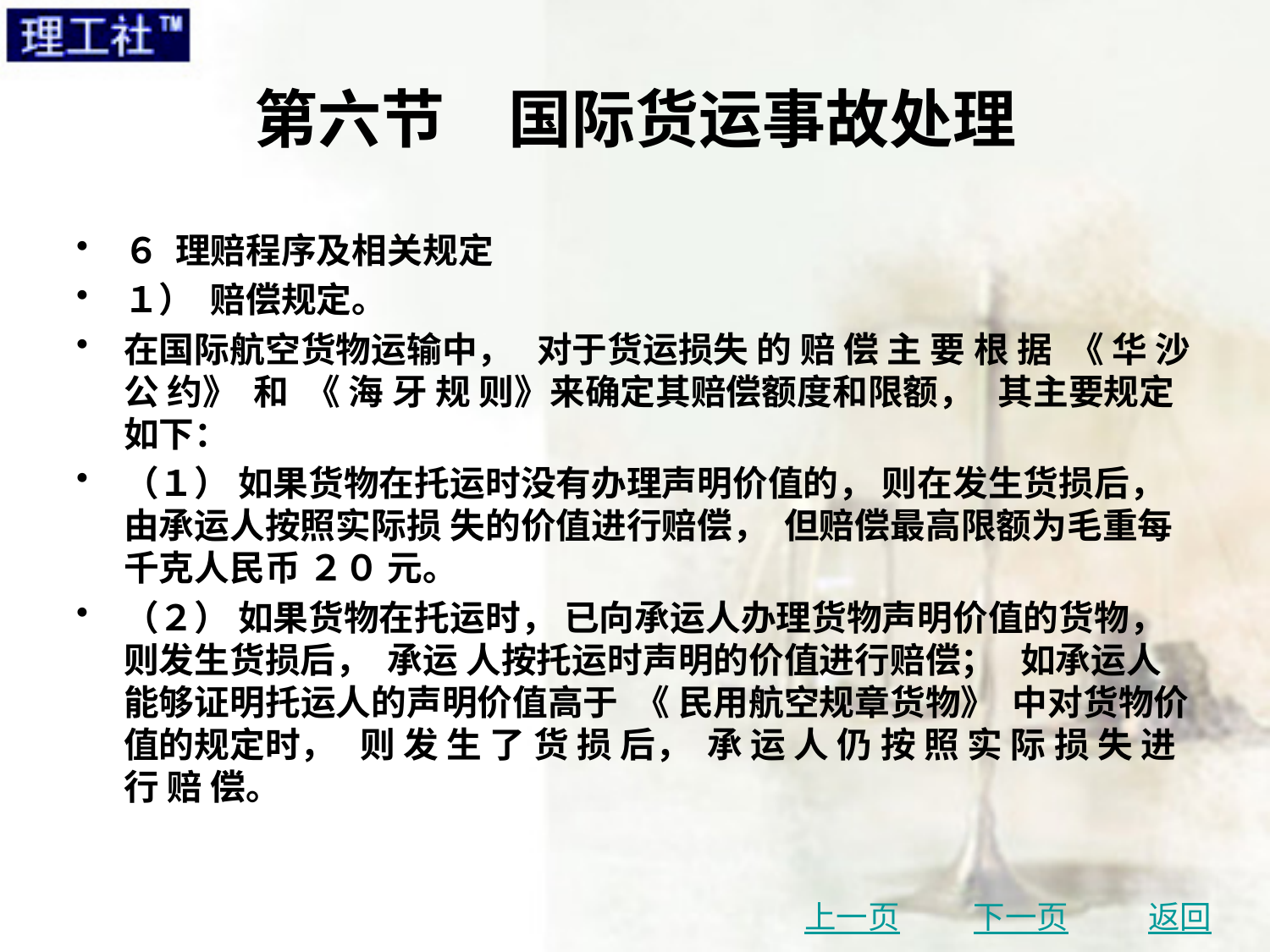

# 第六节　国际货运事故处理
６  理赔程序及相关规定
１）  赔偿规定。
在国际航空货物运输中，   对于货运损失 的 赔 偿 主 要 根 据  《 华 沙 公 约》  和  《 海 牙 规 则》来确定其赔偿额度和限额，   其主要规定如下：
（１） 如果货物在托运时没有办理声明价值的， 则在发生货损后，  由承运人按照实际损 失的价值进行赔偿，  但赔偿最高限额为毛重每千克人民币 ２０ 元。
（２） 如果货物在托运时， 已向承运人办理货物声明价值的货物， 则发生货损后，  承运 人按托运时声明的价值进行赔偿；   如承运人能够证明托运人的声明价值高于  《 民用航空规章货物》  中对货物价值的规定时，   则 发 生 了 货 损 后，  承 运 人 仍 按 照 实 际 损 失 进 行 赔 偿。
上一页
下一页
返回